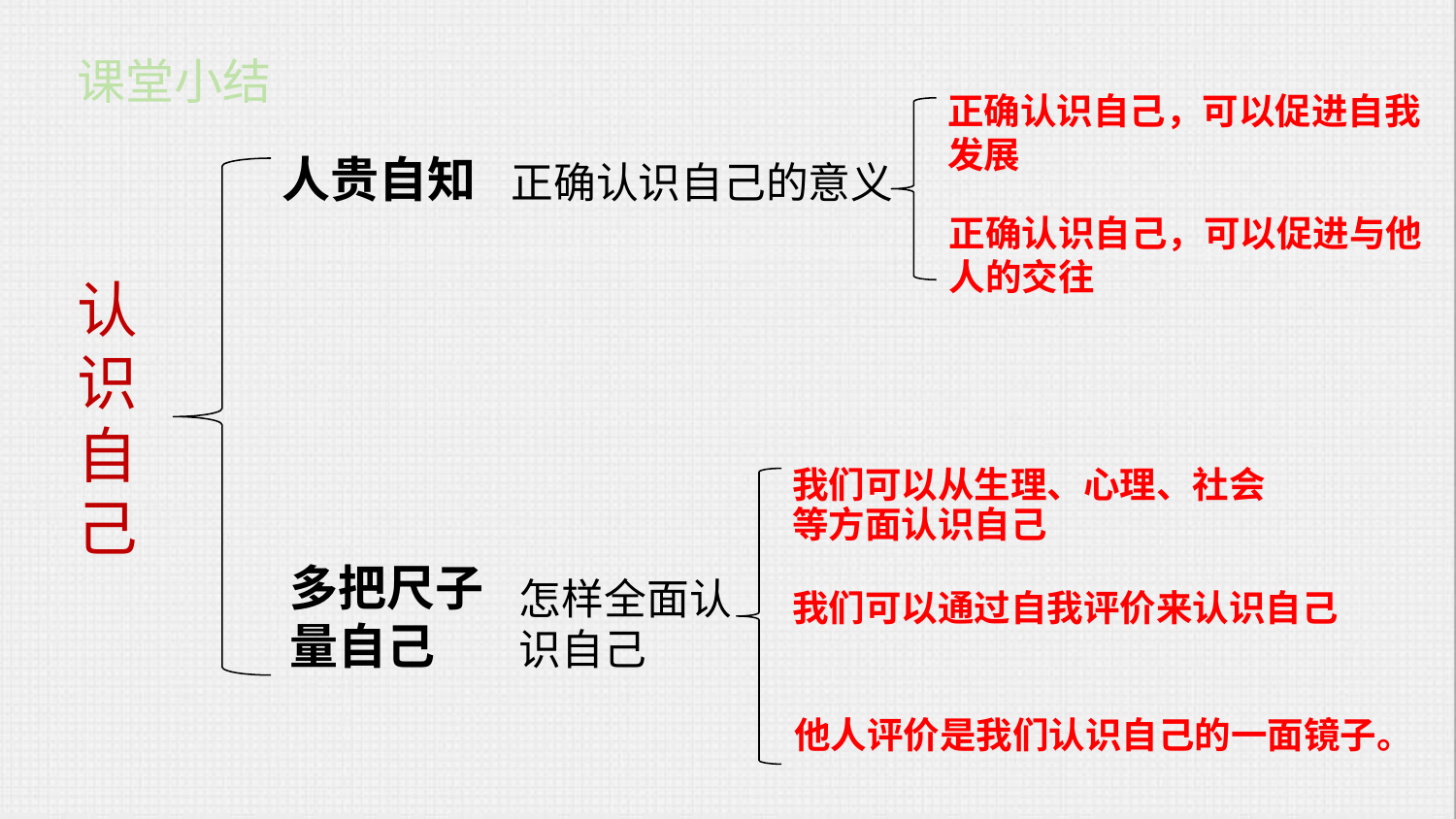

课堂小结

正确认识自己，可以促进自我发展

人贵自知
正确认识自己的意义

正确认识自己，可以促进与他人的交往
认识自己

我们可以从生理、心理、社会等方面认识自己

多把尺子量自己
怎样全面认识自己
我们可以通过自我评价来认识自己
他人评价是我们认识自己的一面镜子。